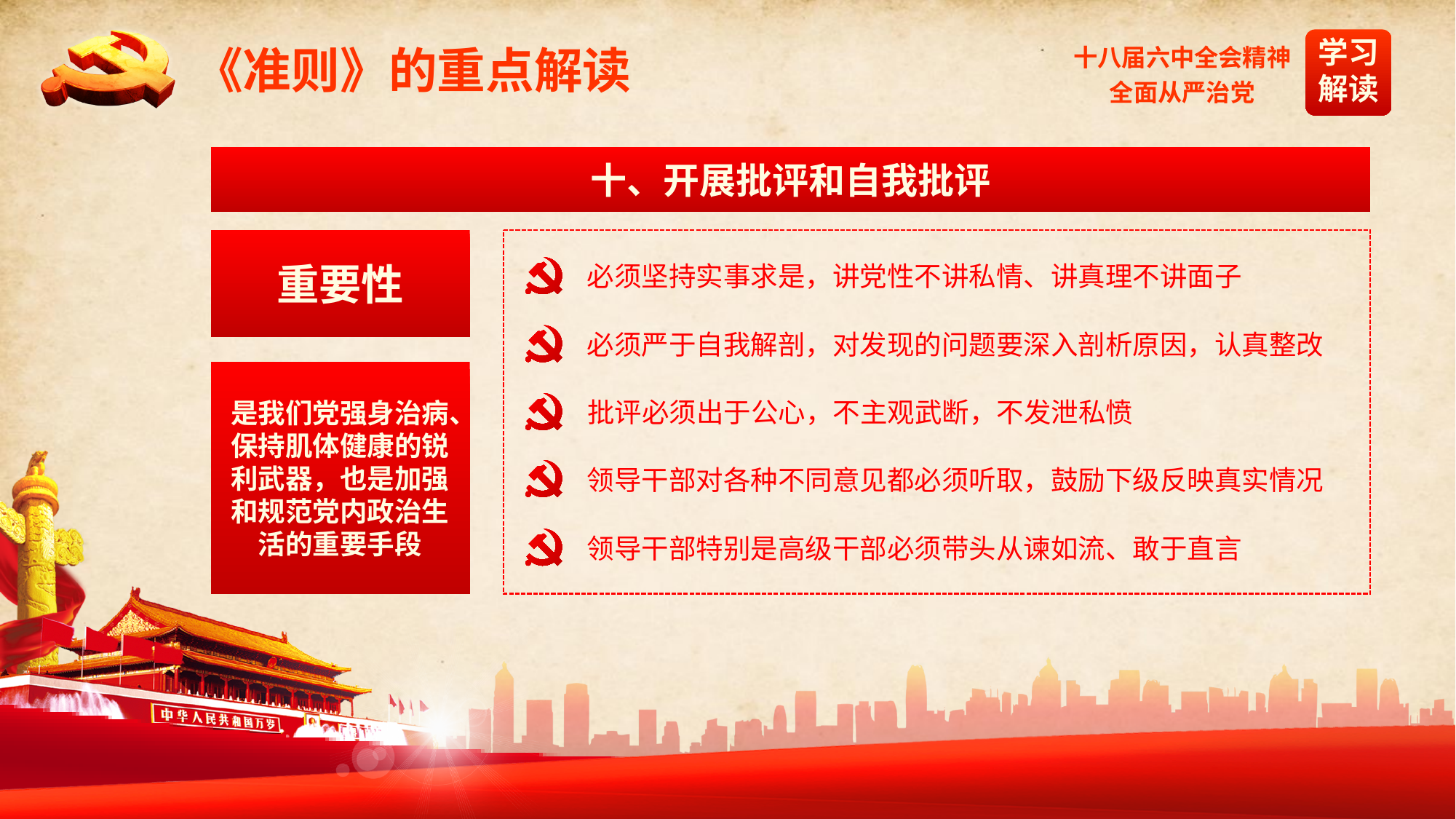

《准则》的重点解读
十、开展批评和自我批评

重要性
必须坚持实事求是，讲党性不讲私情、讲真理不讲面子

必须严于自我解剖，对发现的问题要深入剖析原因，认真整改

是我们党强身治病、保持肌体健康的锐利武器，也是加强和规范党内政治生活的重要手段
批评必须出于公心，不主观武断，不发泄私愤

领导干部对各种不同意见都必须听取，鼓励下级反映真实情况

领导干部特别是高级干部必须带头从谏如流、敢于直言